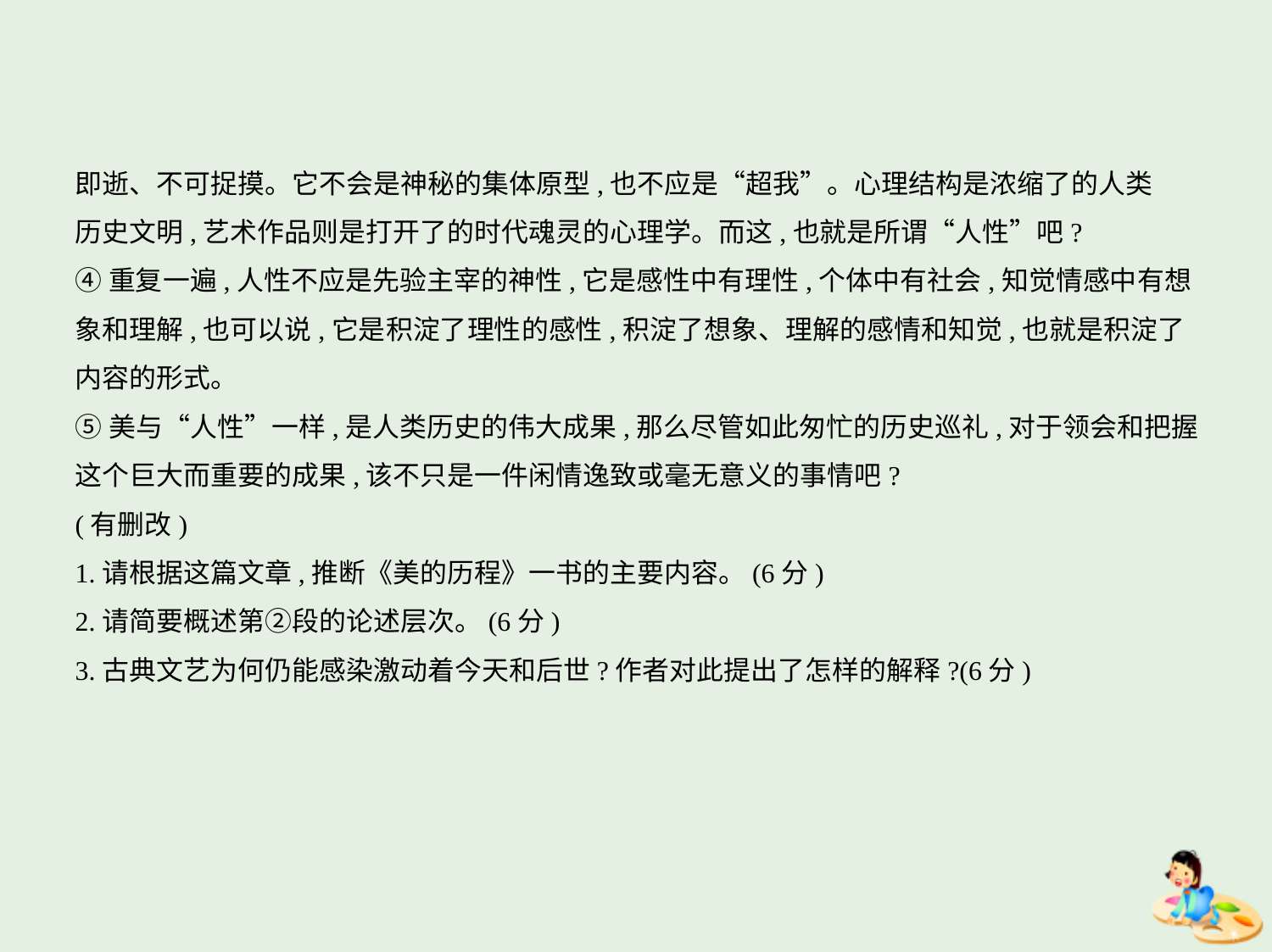

即逝、不可捉摸。它不会是神秘的集体原型,也不应是“超我”。心理结构是浓缩了的人类
历史文明,艺术作品则是打开了的时代魂灵的心理学。而这,也就是所谓“人性”吧?
④重复一遍,人性不应是先验主宰的神性,它是感性中有理性,个体中有社会,知觉情感中有想
象和理解,也可以说,它是积淀了理性的感性,积淀了想象、理解的感情和知觉,也就是积淀了
内容的形式。
⑤美与“人性”一样,是人类历史的伟大成果,那么尽管如此匆忙的历史巡礼,对于领会和把握
这个巨大而重要的成果,该不只是一件闲情逸致或毫无意义的事情吧?
(有删改)
1.请根据这篇文章,推断《美的历程》一书的主要内容。(6分)
2.请简要概述第②段的论述层次。(6分)
3.古典文艺为何仍能感染激动着今天和后世?作者对此提出了怎样的解释?(6分)